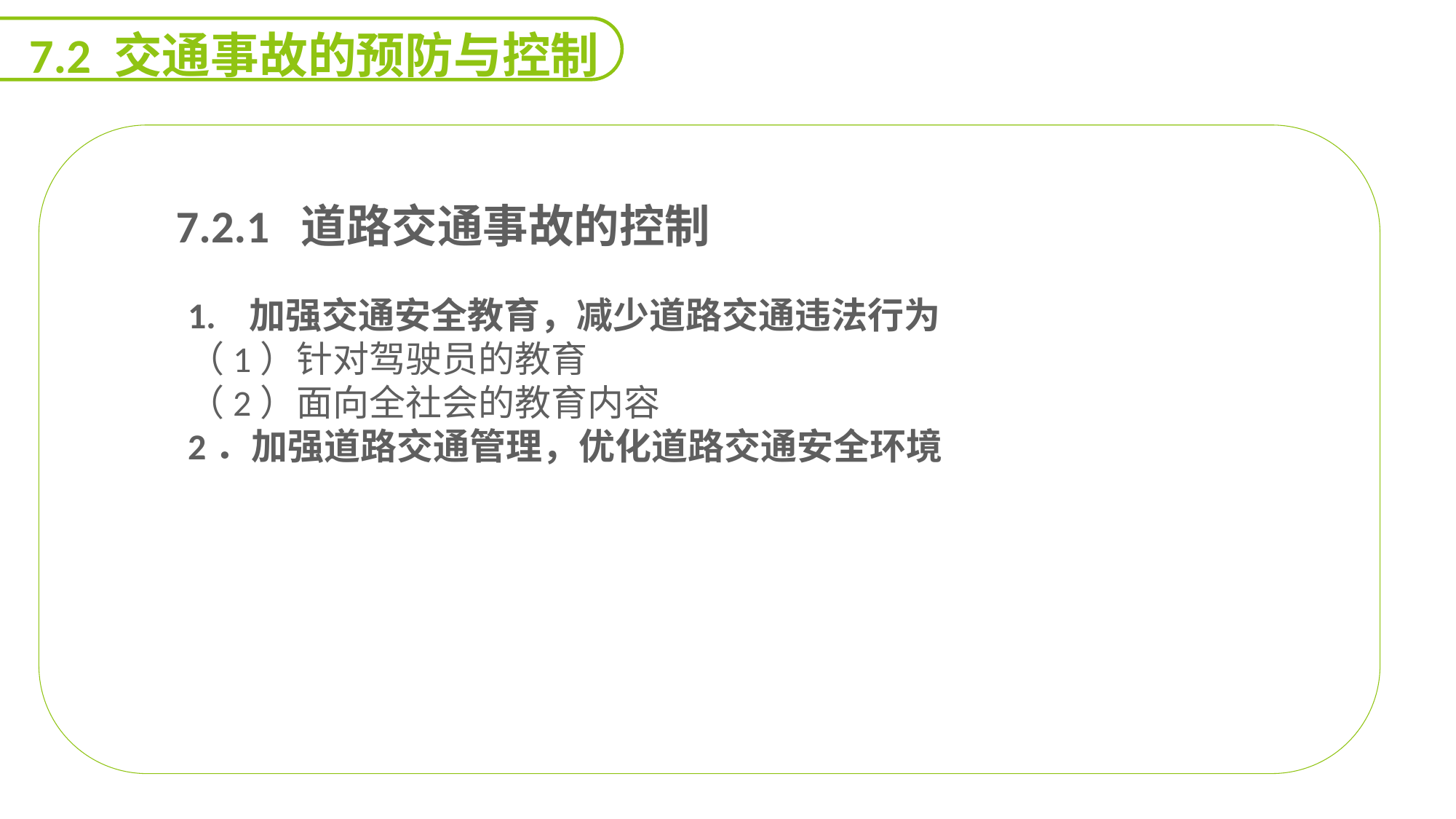

7.2 交通事故的预防与控制

 7.2.1  道路交通事故的控制

1.   加强交通安全教育，减少道路交通违法行为
（1）针对驾驶员的教育
（2）面向全社会的教育内容
2．加强道路交通管理，优化道路交通安全环境

能力
目标
延迟符